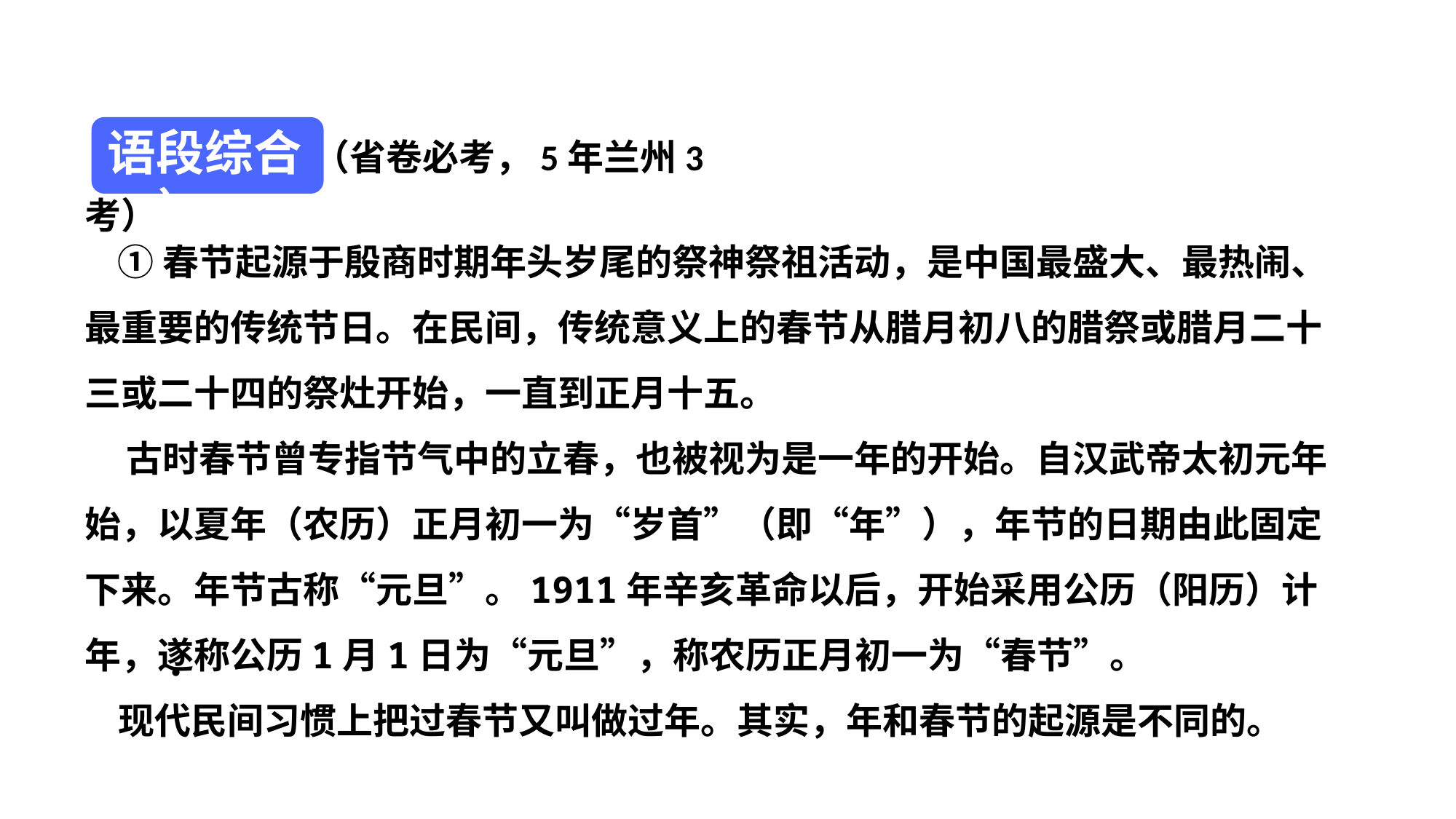

语段综合 （省卷必考，5年兰州3考））

    ①春节起源于殷商时期年头岁尾的祭神祭祖活动，是中国最盛大、最热闹、最重要的传统节日。在民间，传统意义上的春节从腊月初八的腊祭或腊月二十三或二十四的祭灶开始，一直到正月十五。
    古时春节曾专指节气中的立春，也被视为是一年的开始。自汉武帝太初元年始，以夏年（农历）正月初一为“岁首”（即“年”），年节的日期由此固定下来。年节古称“元旦”。1911年辛亥革命以后，开始采用公历（阳历）计年，遂称公历1月1日为“元旦”，称农历正月初一为“春节”。
   现代民间习惯上把过春节又叫做过年。其实，年和春节的起源是不同的。
•